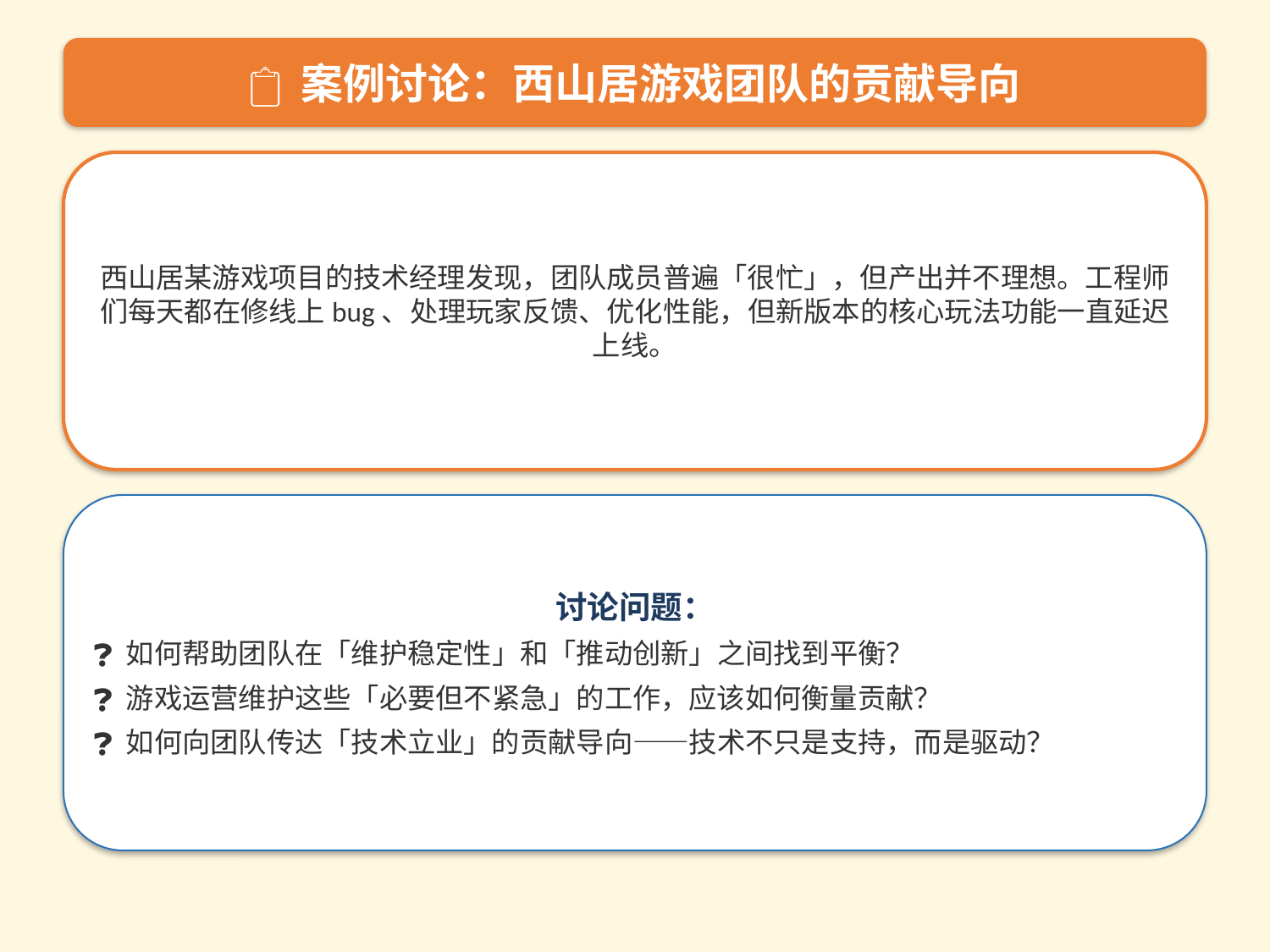

📋 案例讨论：西山居游戏团队的贡献导向
西山居某游戏项目的技术经理发现，团队成员普遍「很忙」，但产出并不理想。工程师们每天都在修线上bug、处理玩家反馈、优化性能，但新版本的核心玩法功能一直延迟上线。
讨论问题：
❓ 如何帮助团队在「维护稳定性」和「推动创新」之间找到平衡？
❓ 游戏运营维护这些「必要但不紧急」的工作，应该如何衡量贡献？
❓ 如何向团队传达「技术立业」的贡献导向——技术不只是支持，而是驱动？